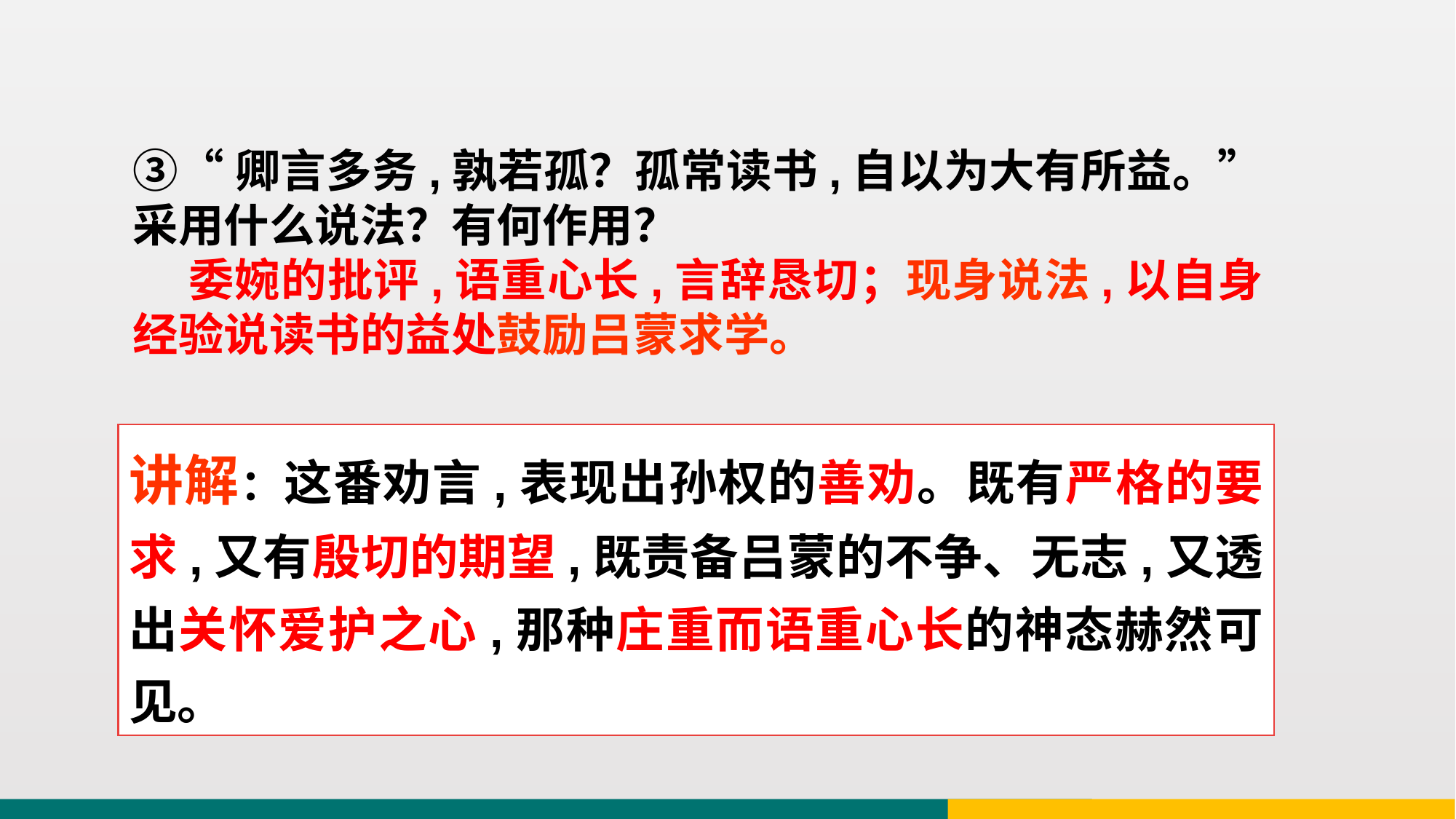

③“卿言多务,孰若孤？孤常读书,自以为大有所益。”采用什么说法？有何作用？
    委婉的批评,语重心长,言辞恳切；现身说法,以自身经验说读书的益处鼓励吕蒙求学。
讲解：这番劝言,表现出孙权的善劝。既有严格的要求,又有殷切的期望,既责备吕蒙的不争、无志,又透出关怀爱护之心,那种庄重而语重心长的神态赫然可见。